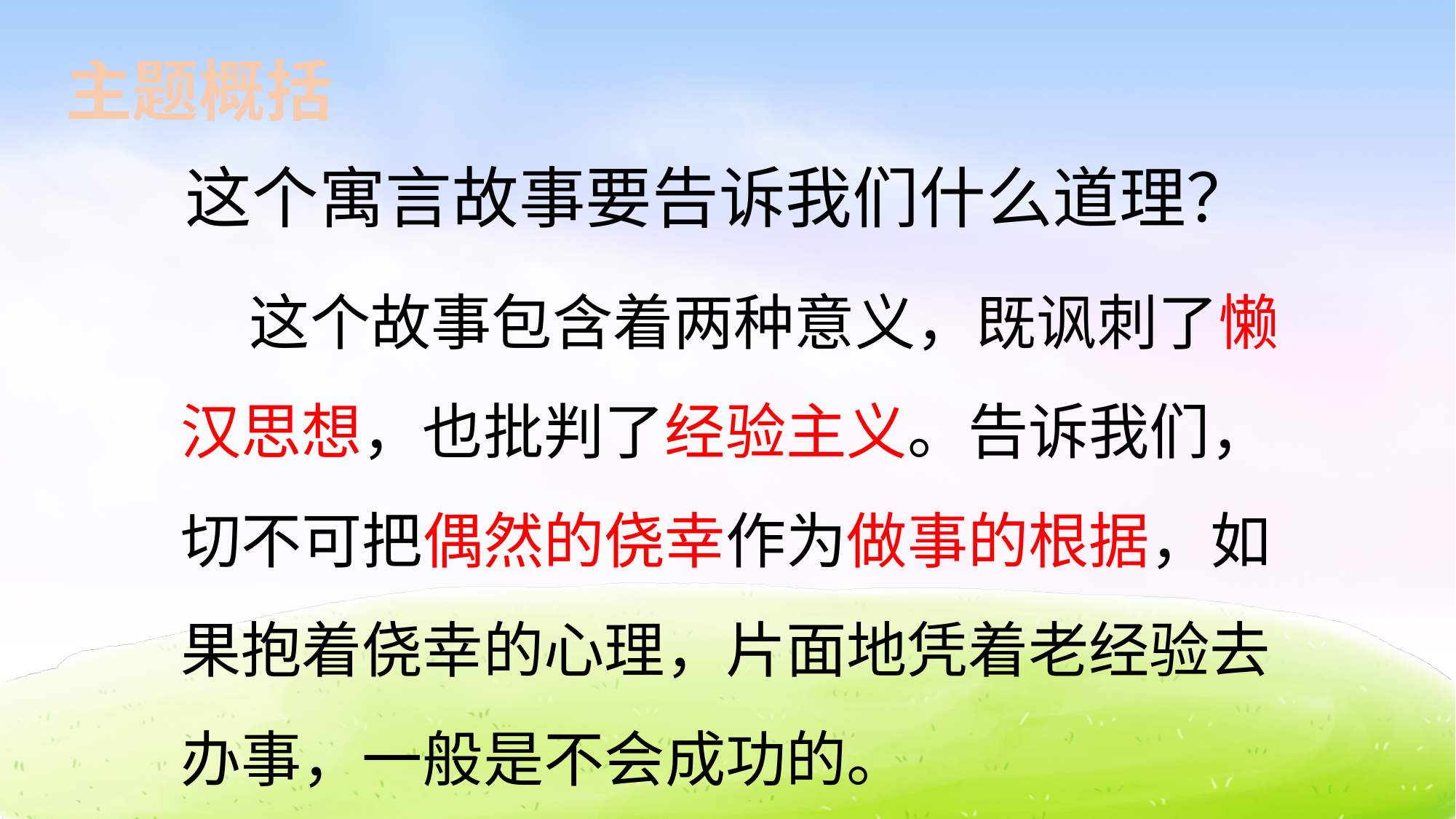

主题概括
这个寓言故事要告诉我们什么道理？
    这个故事包含着两种意义，既讽刺了懒汉思想，也批判了经验主义。告诉我们，切不可把偶然的侥幸作为做事的根据，如果抱着侥幸的心理，片面地凭着老经验去办事，一般是不会成功的。